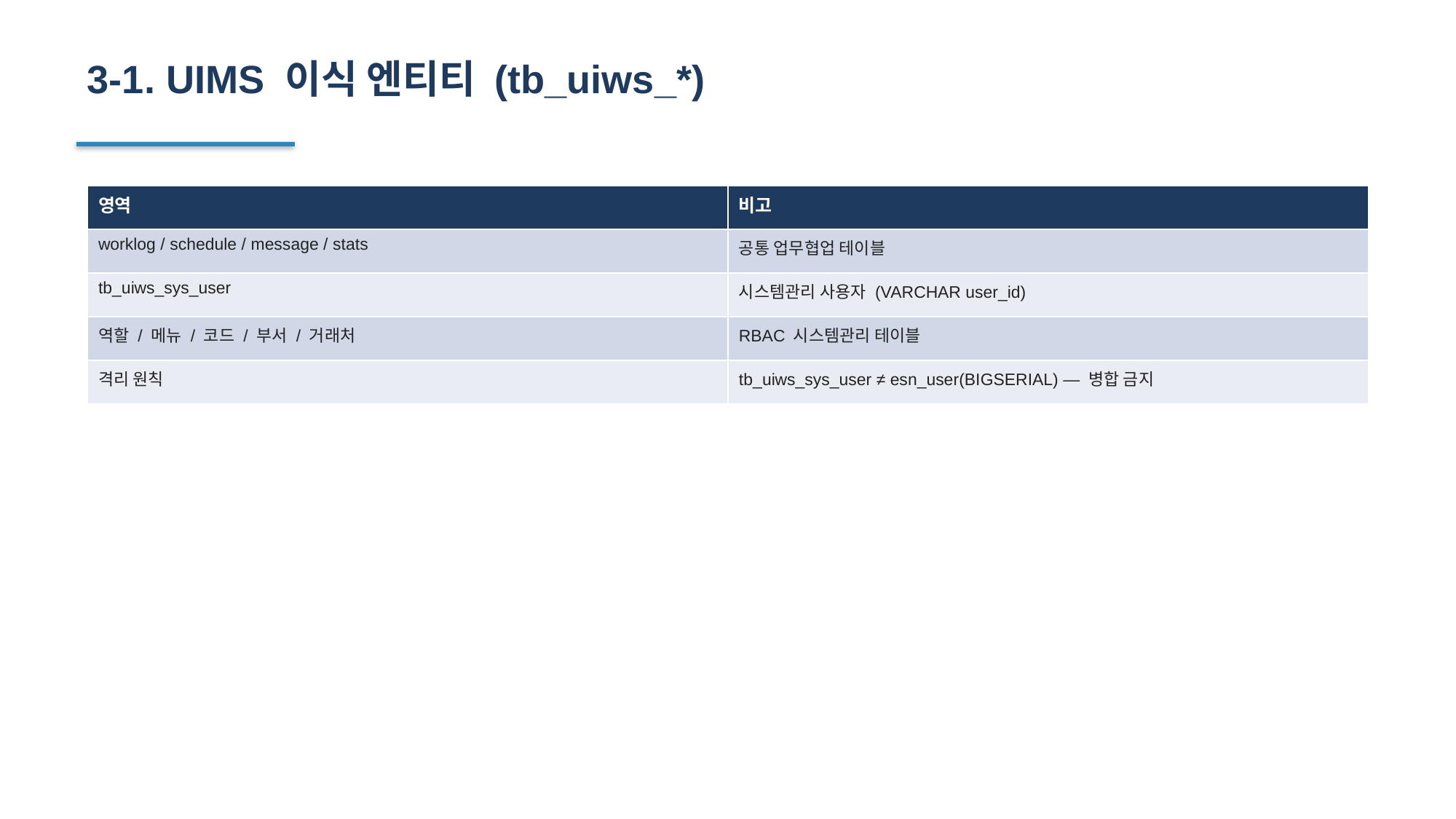

3-1. UIMS 이식 엔티티 (tb_uiws_*)

| 영역 | 비고 |
| --- | --- |
| worklog / schedule / message / stats | 공통 업무협업 테이블 |
| tb\_uiws\_sys\_user | 시스템관리 사용자 (VARCHAR user\_id) |
| 역할 / 메뉴 / 코드 / 부서 / 거래처 | RBAC 시스템관리 테이블 |
| 격리 원칙 | tb\_uiws\_sys\_user ≠ esn\_user(BIGSERIAL) — 병합 금지 |